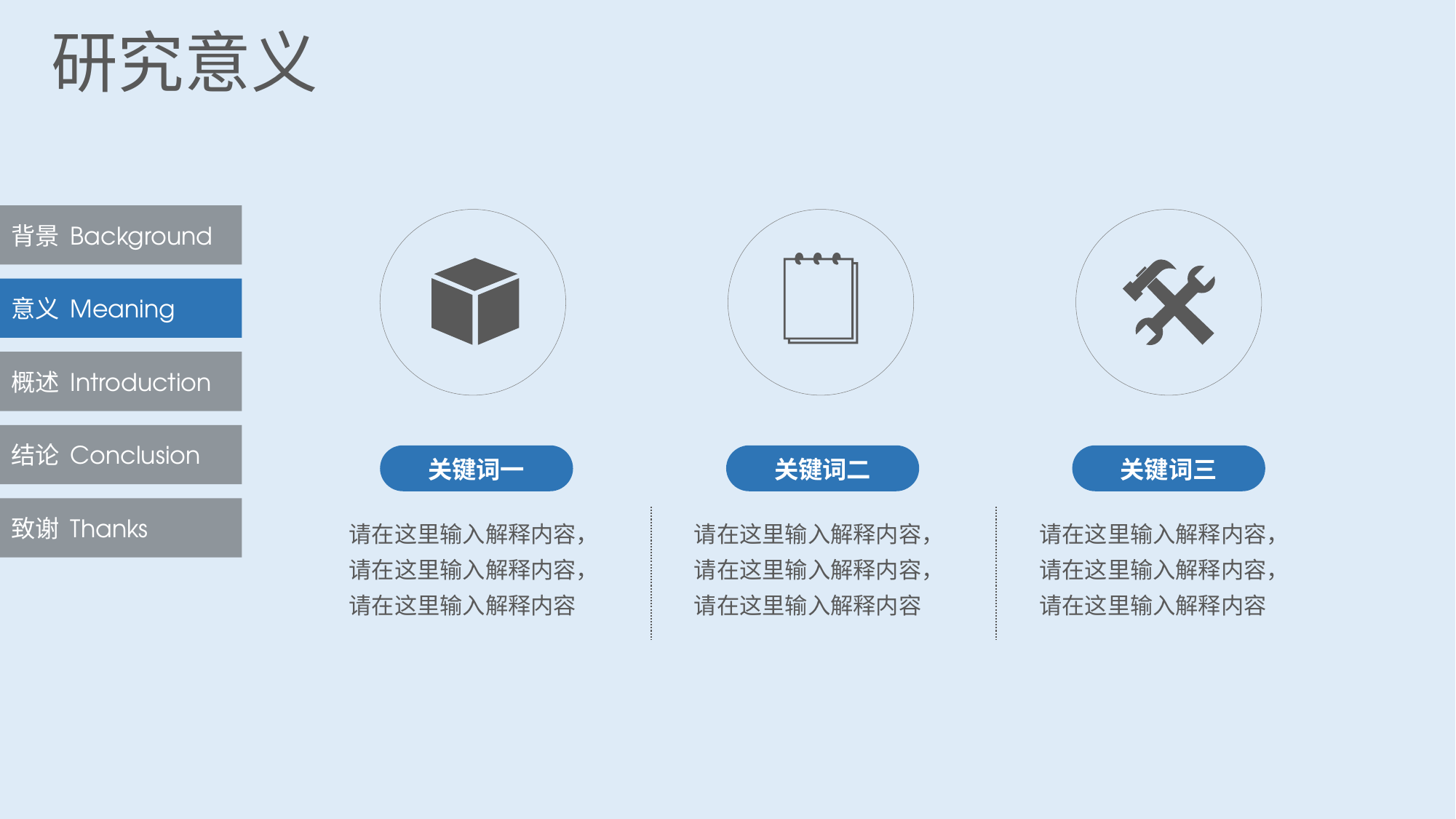

研究意义
背景 Background

意义 Meaning
概述 Introduction
结论 Conclusion
关键词一
关键词二
关键词三
致谢 Thanks
请在这里输入解释内容，请在这里输入解释内容，请在这里输入解释内容
请在这里输入解释内容，请在这里输入解释内容，请在这里输入解释内容
请在这里输入解释内容，请在这里输入解释内容，请在这里输入解释内容